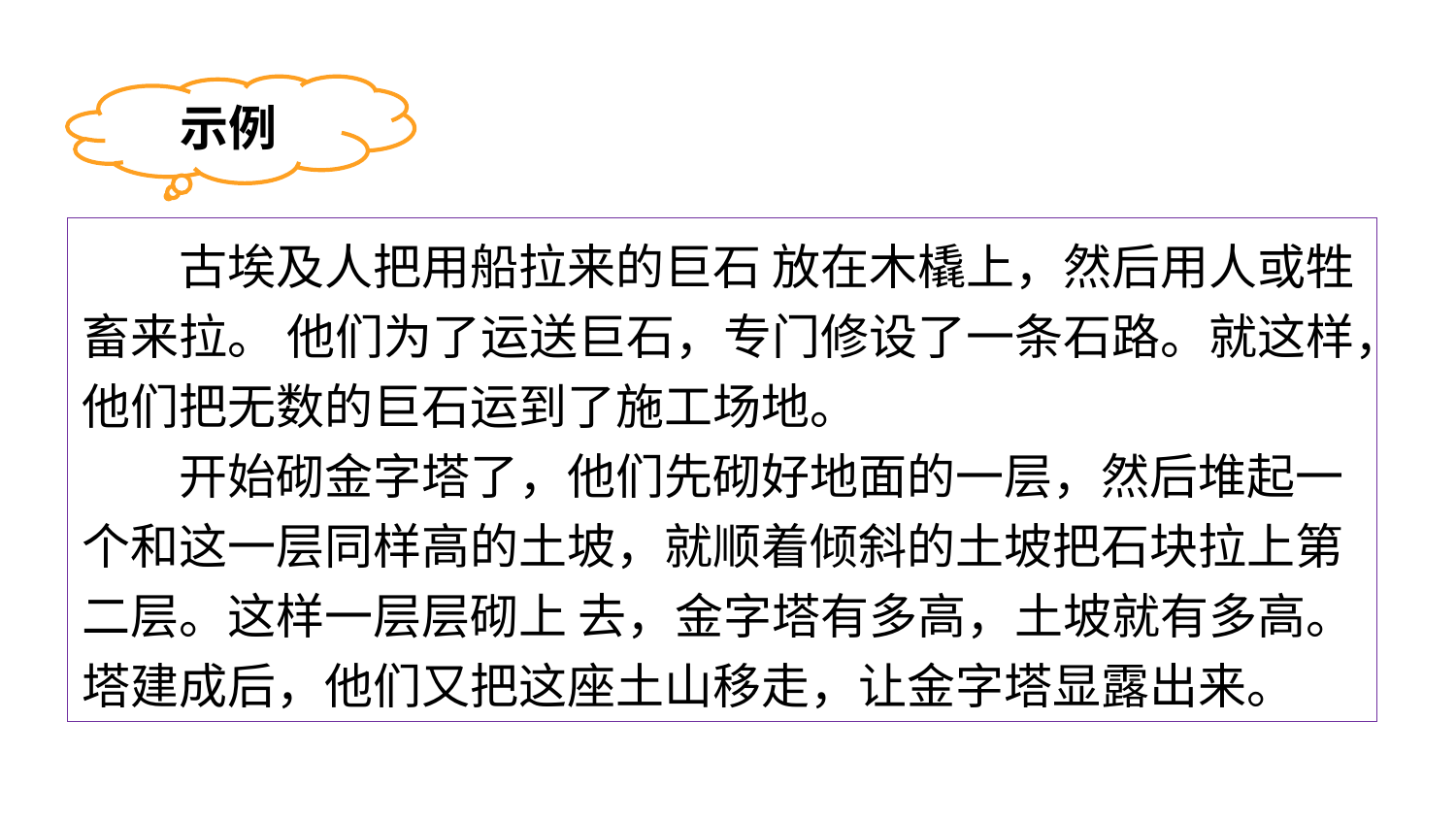

示例
古埃及人把用船拉来的巨石 放在木橇上，然后用人或牲畜来拉。 他们为了运送巨石，专门修设了一条石路。就这样，他们把无数的巨石运到了施工场地。
开始砌金字塔了，他们先砌好地面的一层，然后堆起一个和这一层同样高的土坡，就顺着倾斜的土坡把石块拉上第二层。这样一层层砌上 去，金字塔有多高，土坡就有多高。 塔建成后，他们又把这座土山移走，让金字塔显露出来。